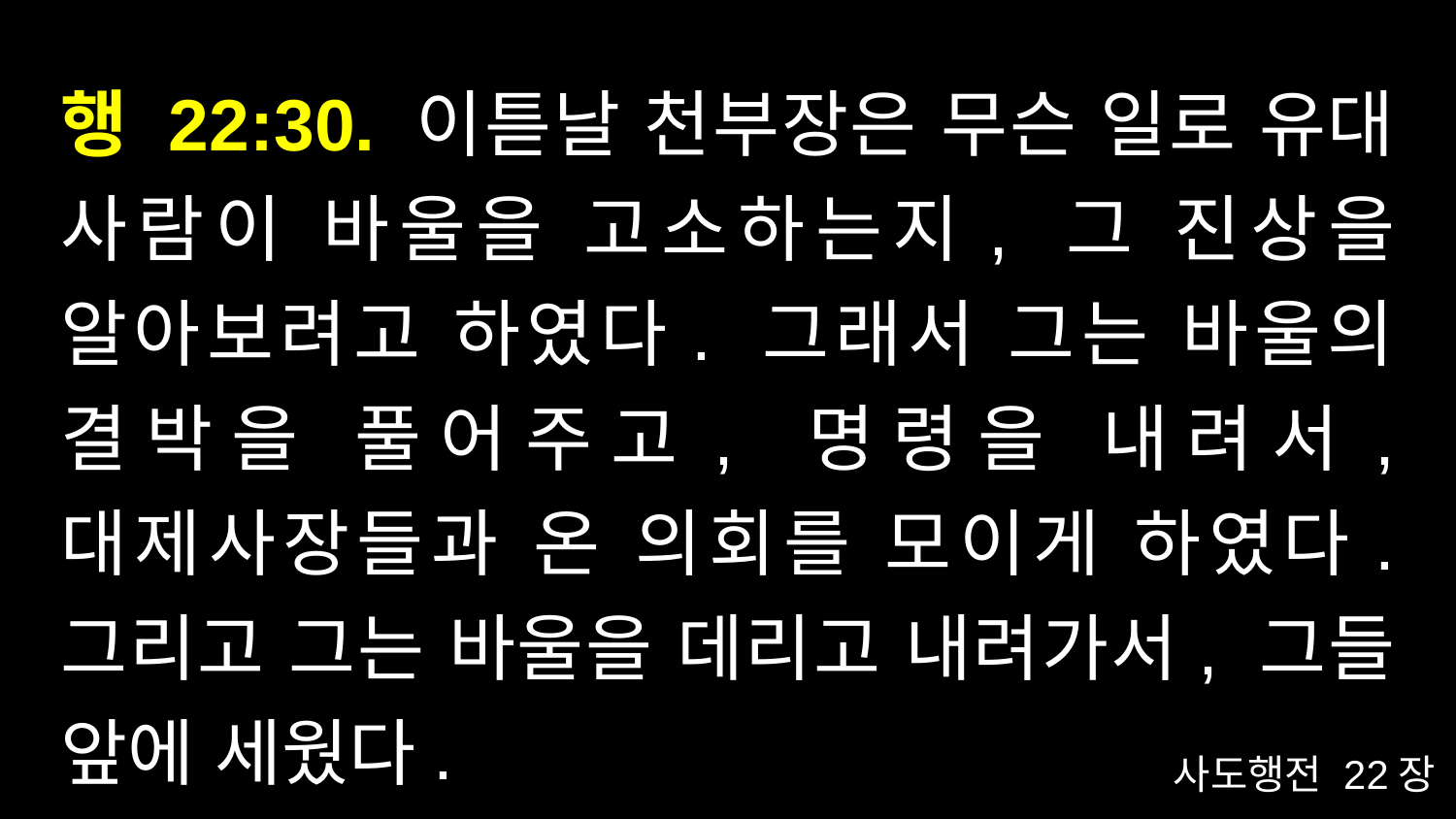

# 행 22:30. 이튿날 천부장은 무슨 일로 유대 사람이 바울을 고소하는지, 그 진상을 알아보려고 하였다. 그래서 그는 바울의 결박을 풀어주고, 명령을 내려서, 대제사장들과 온 의회를 모이게 하였다. 그리고 그는 바울을 데리고 내려가서, 그들 앞에 세웠다.
사도행전 22장